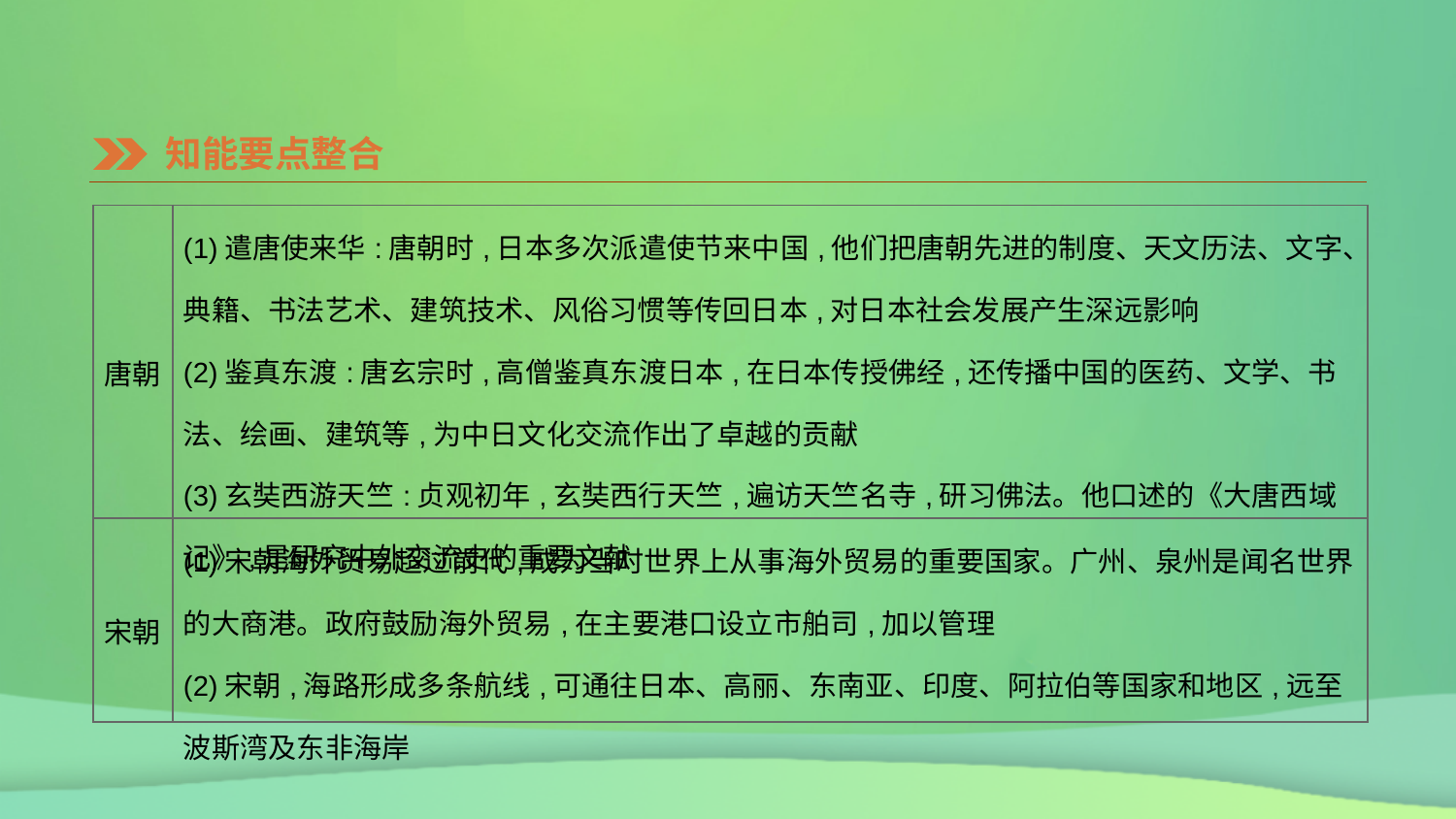

知能要点整合

| 唐朝 | (1)遣唐使来华:唐朝时,日本多次派遣使节来中国,他们把唐朝先进的制度、天文历法、文字、典籍、书法艺术、建筑技术、风俗习惯等传回日本,对日本社会发展产生深远影响 (2)鉴真东渡:唐玄宗时,高僧鉴真东渡日本,在日本传授佛经,还传播中国的医药、文学、书法、绘画、建筑等,为中日文化交流作出了卓越的贡献 (3)玄奘西游天竺:贞观初年,玄奘西行天竺,遍访天竺名寺,研习佛法。他口述的《大唐西域记》,是研究中外交流史的重要文献 |
| --- | --- |
| 宋朝 | (1)宋朝海外贸易超过前代,成为当时世界上从事海外贸易的重要国家。广州、泉州是闻名世界的大商港。政府鼓励海外贸易,在主要港口设立市舶司,加以管理 (2)宋朝,海路形成多条航线,可通往日本、高丽、东南亚、印度、阿拉伯等国家和地区,远至波斯湾及东非海岸 |